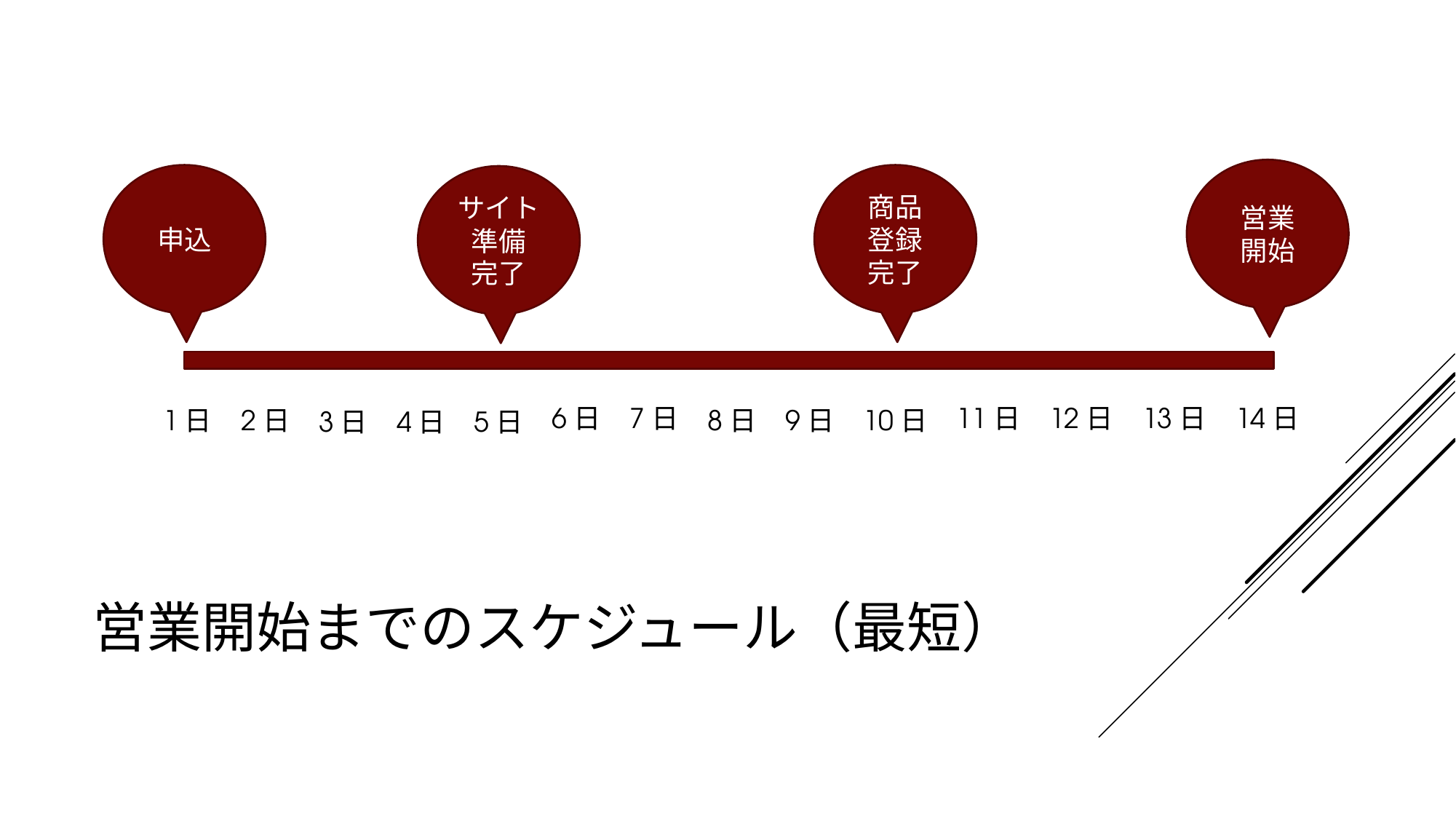

営業
開始
申込
商品
登録
完了
サイト準備
完了

6日
7日
11日
12日
13日
14日
1日
2日
8日
9日
10日
3日
4日
5日
# 営業開始までのスケジュール（最短）